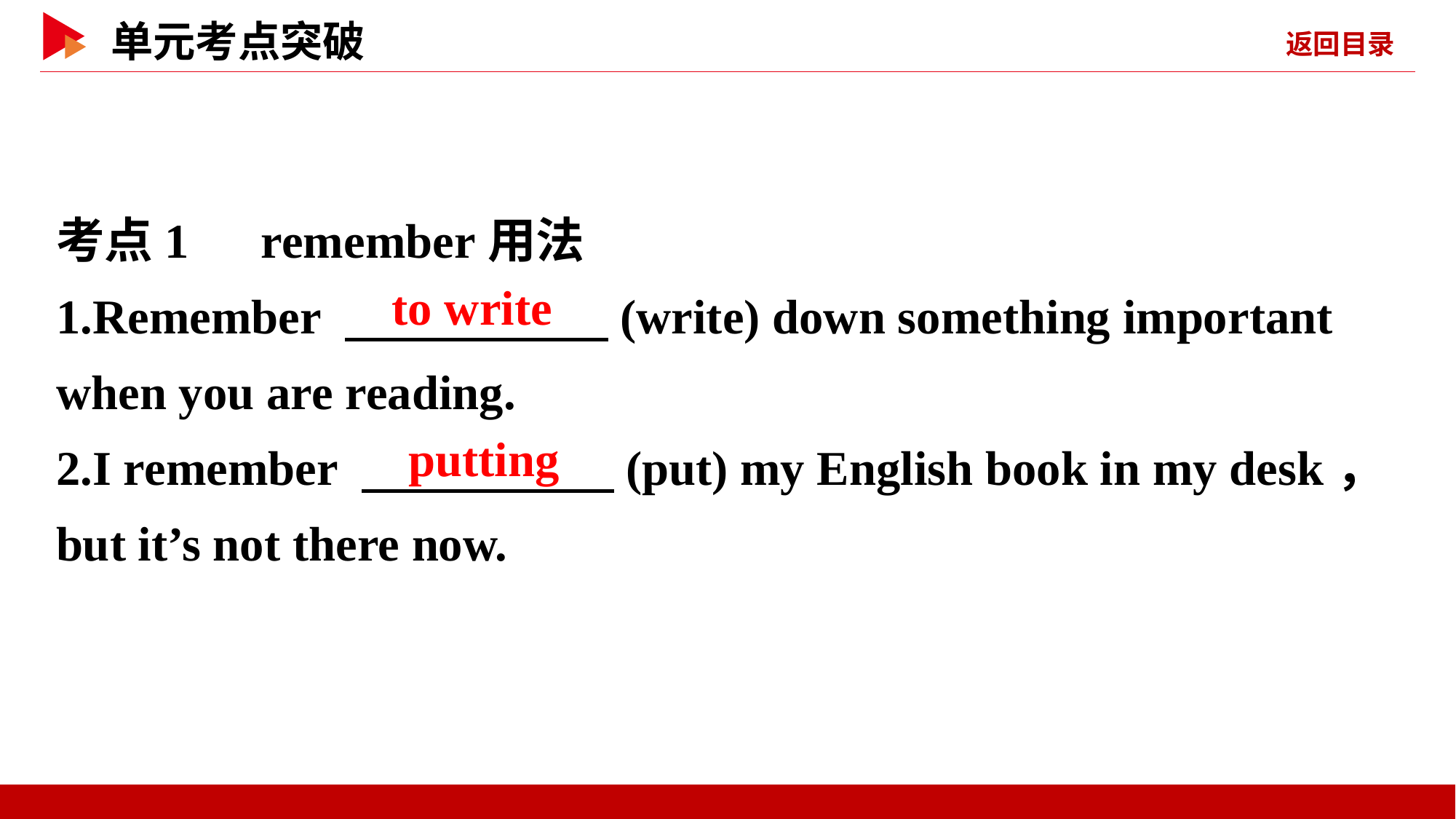

考点1　remember用法
1.Remember 　               　(write) down something important when you are reading.
2.I remember 　              　(put) my English book in my desk， but it’s not there now.
　to write
　putting